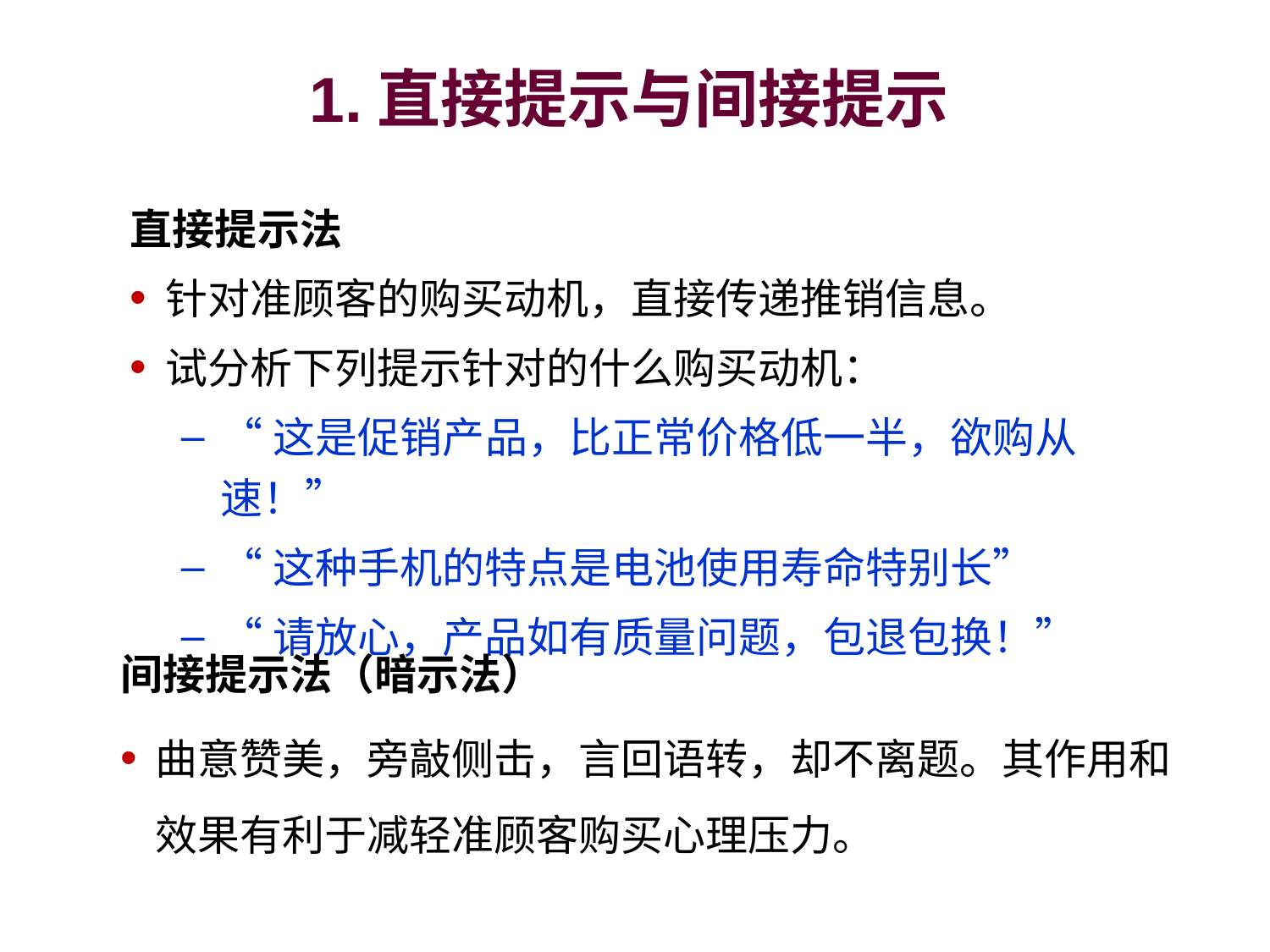

# 1.直接提示与间接提示
直接提示法
针对准顾客的购买动机，直接传递推销信息。
试分析下列提示针对的什么购买动机：
“这是促销产品，比正常价格低一半，欲购从速！”
“这种手机的特点是电池使用寿命特别长”
“请放心，产品如有质量问题，包退包换！”
间接提示法（暗示法）
曲意赞美，旁敲侧击，言回语转，却不离题。其作用和效果有利于减轻准顾客购买心理压力。